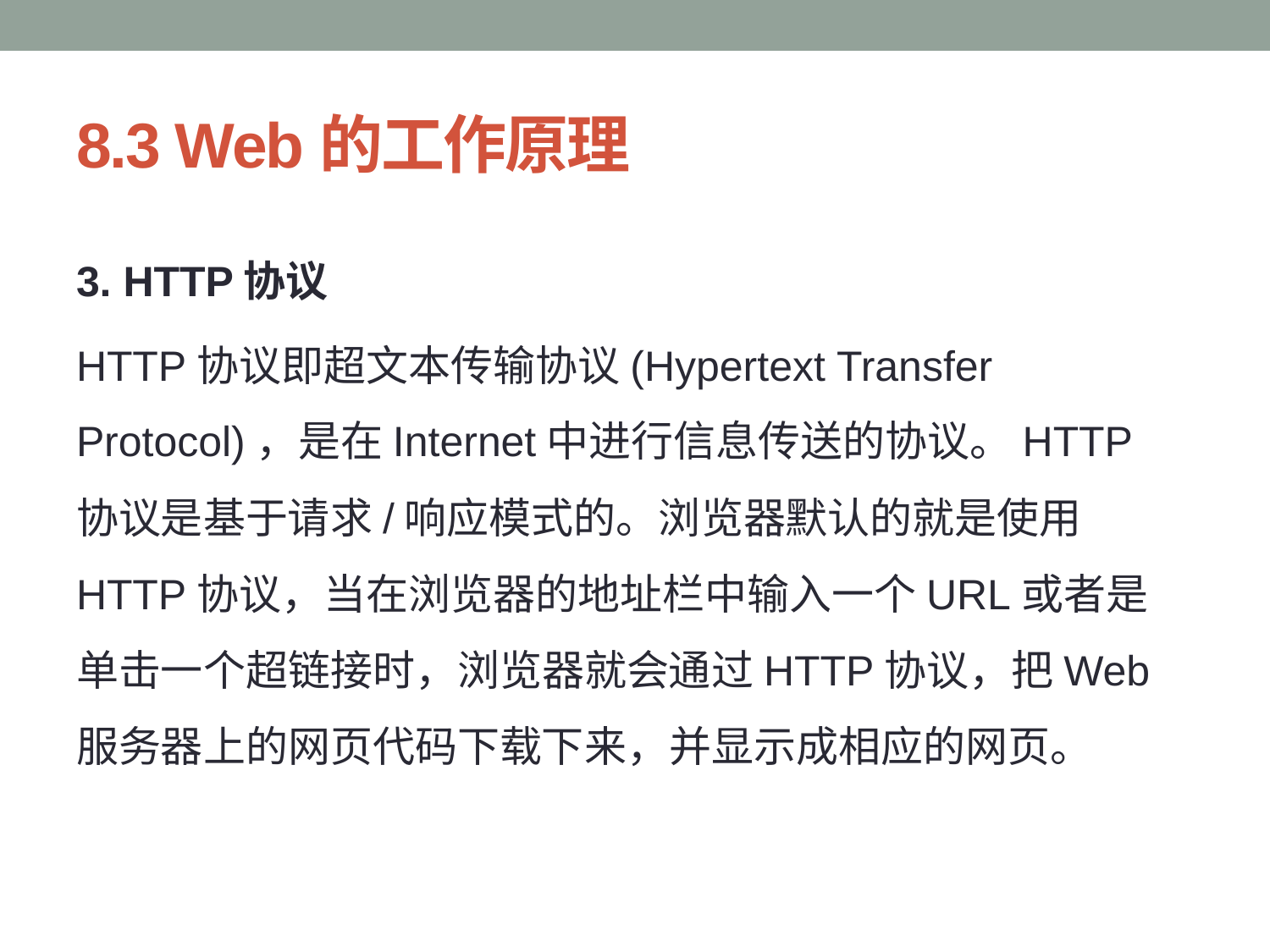

# 8.3 Web的工作原理
3. HTTP协议
HTTP协议即超文本传输协议(Hypertext Transfer Protocol)，是在Internet中进行信息传送的协议。HTTP协议是基于请求/响应模式的。浏览器默认的就是使用HTTP协议，当在浏览器的地址栏中输入一个URL或者是单击一个超链接时，浏览器就会通过HTTP协议，把Web服务器上的网页代码下载下来，并显示成相应的网页。